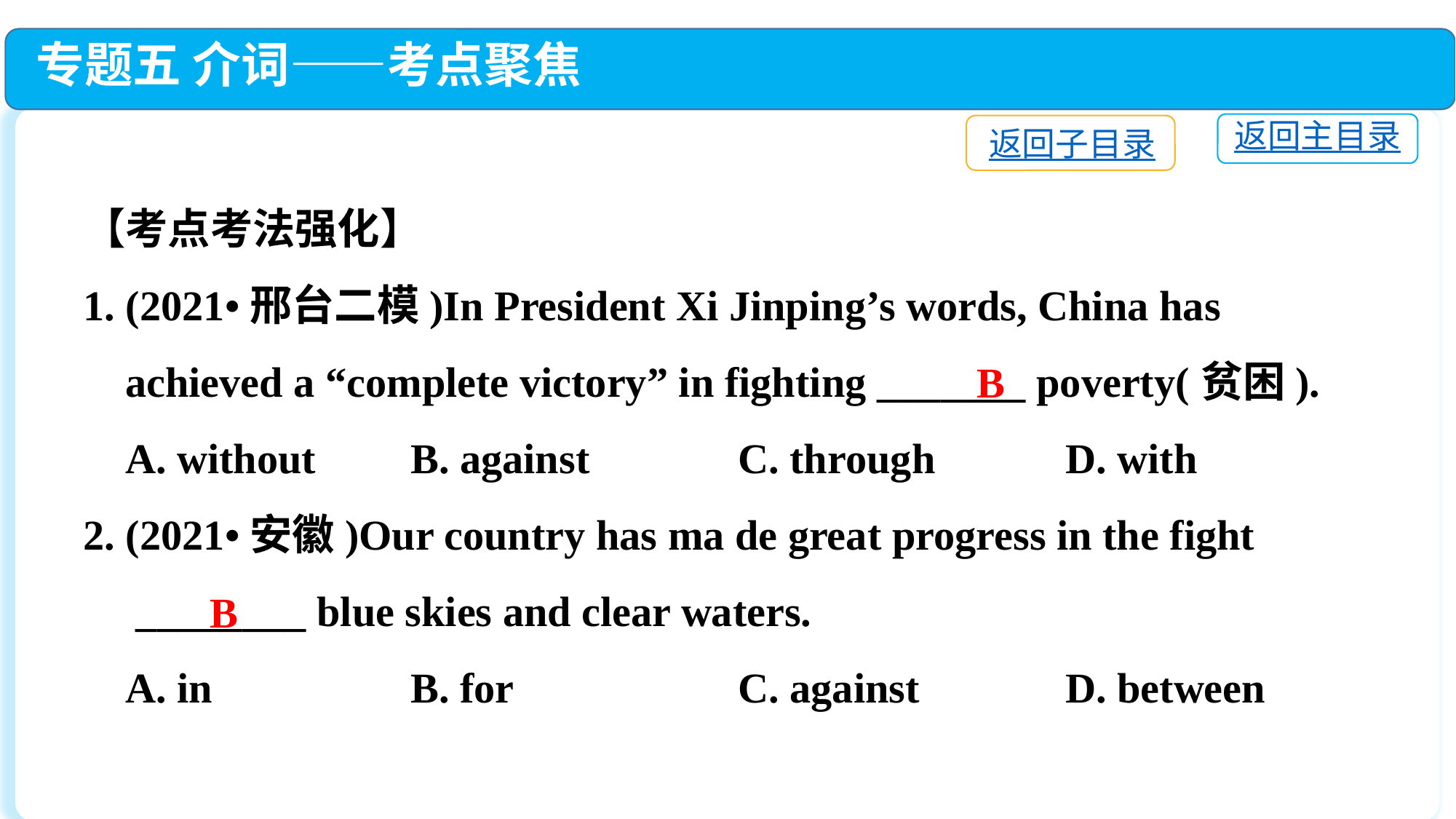

专题五 介词——考点聚焦

返回主目录

返回子目录
【考点考法强化】
1. (2021•邢台二模)In President Xi Jinping’s words, China has
    achieved a “complete victory” in fighting _______ poverty(贫困).
    A. without	B. against		C. through		D. with
2. (2021•安徽)Our country has ma de great progress in the fight
     ________ blue skies and clear waters.
    A. in		B. for			C. against		D. between
B
B